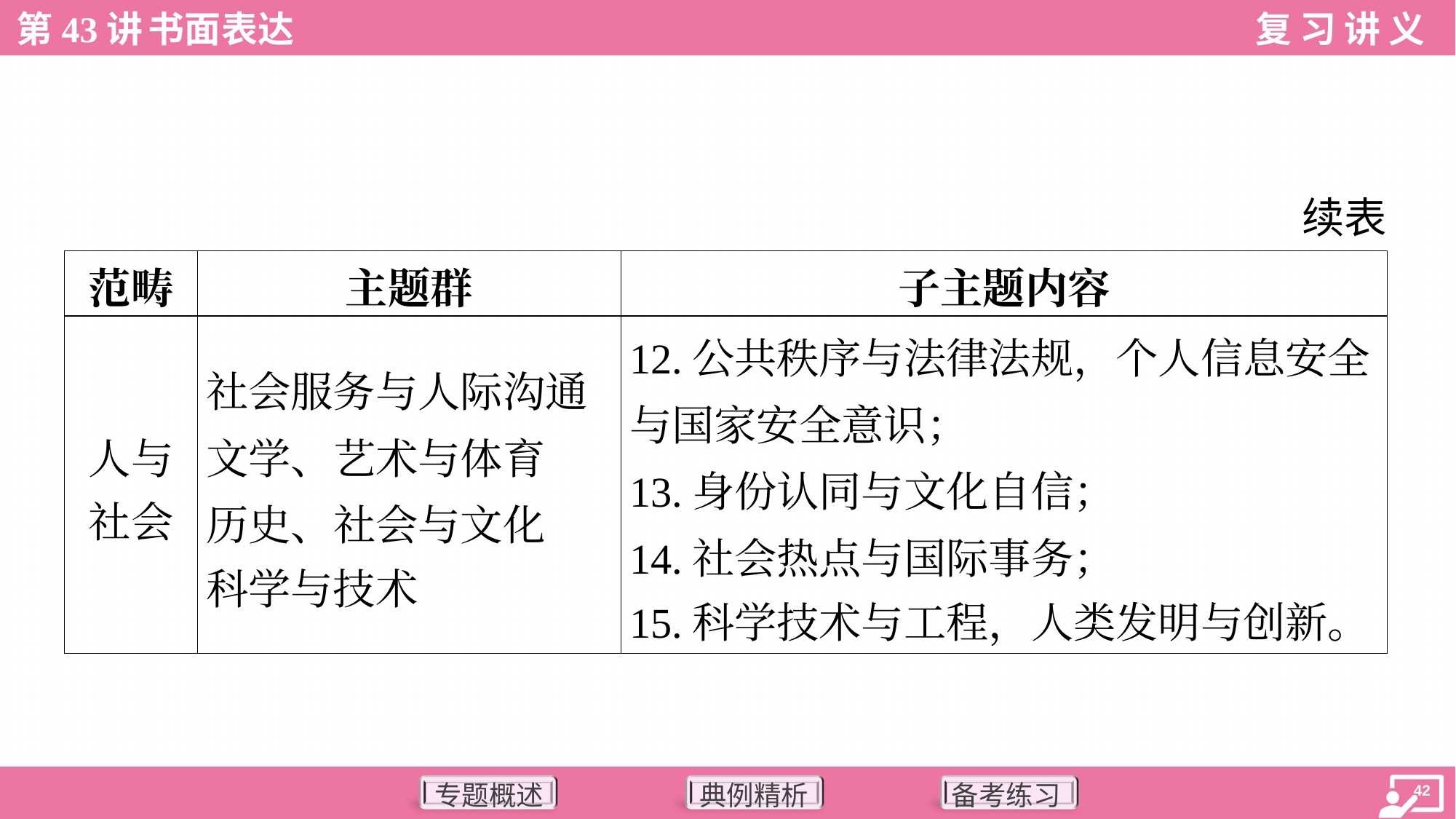

续表
| 范畴 | 主题群 | 子主题内容 |
| --- | --- | --- |
| 人与 社会 | 社会服务与人际沟通 文学、艺术与体育 历史、社会与文化 科学与技术 | 12.公共秩序与法律法规，个人信息安全 与国家安全意识； 13.身份认同与文化自信； 14.社会热点与国际事务； 15.科学技术与工程，人类发明与创新。 |